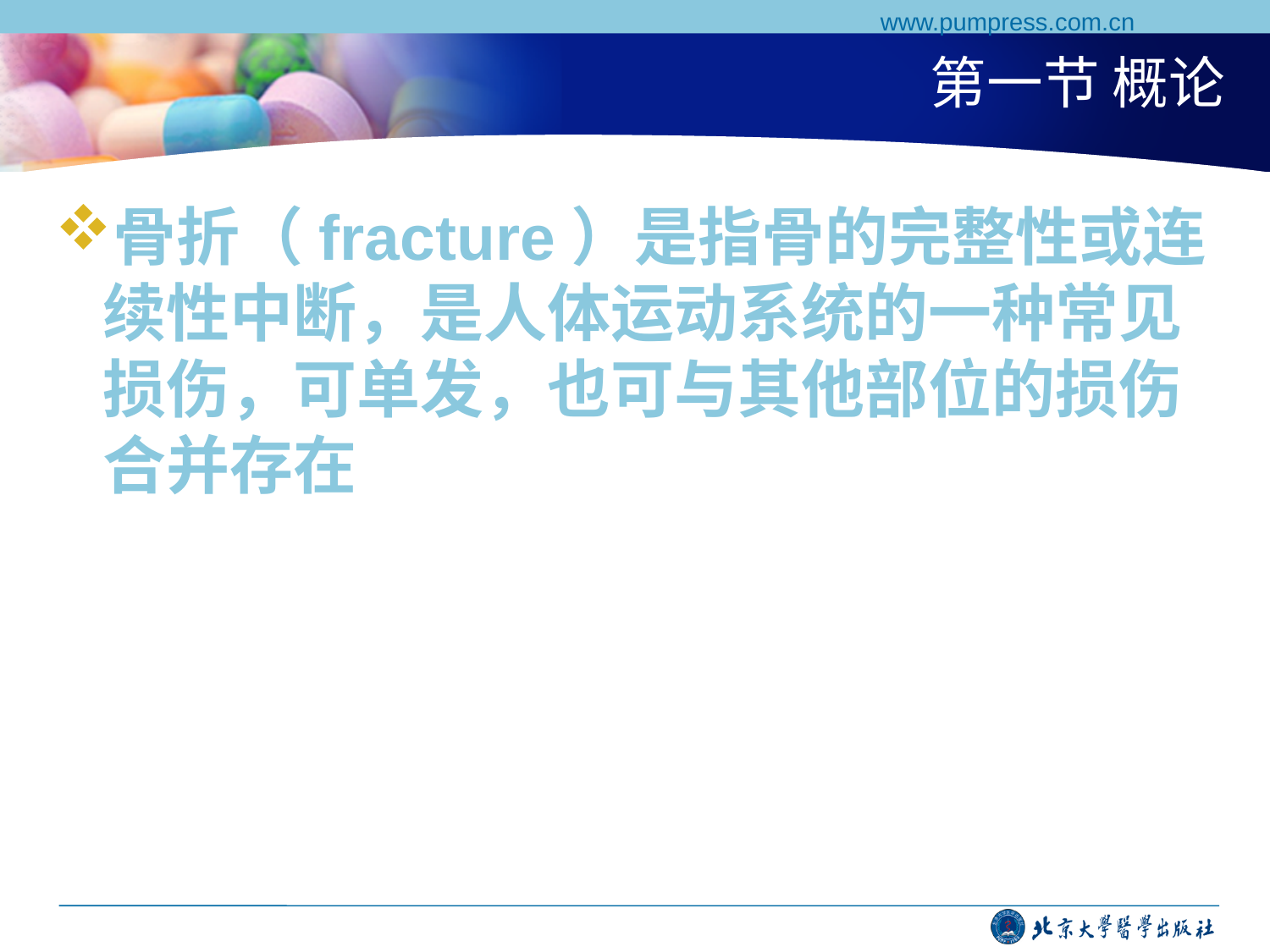

www.pumpress.com.cn
# 第一节 概论
骨折（fracture）是指骨的完整性或连续性中断，是人体运动系统的一种常见损伤，可单发，也可与其他部位的损伤合并存在